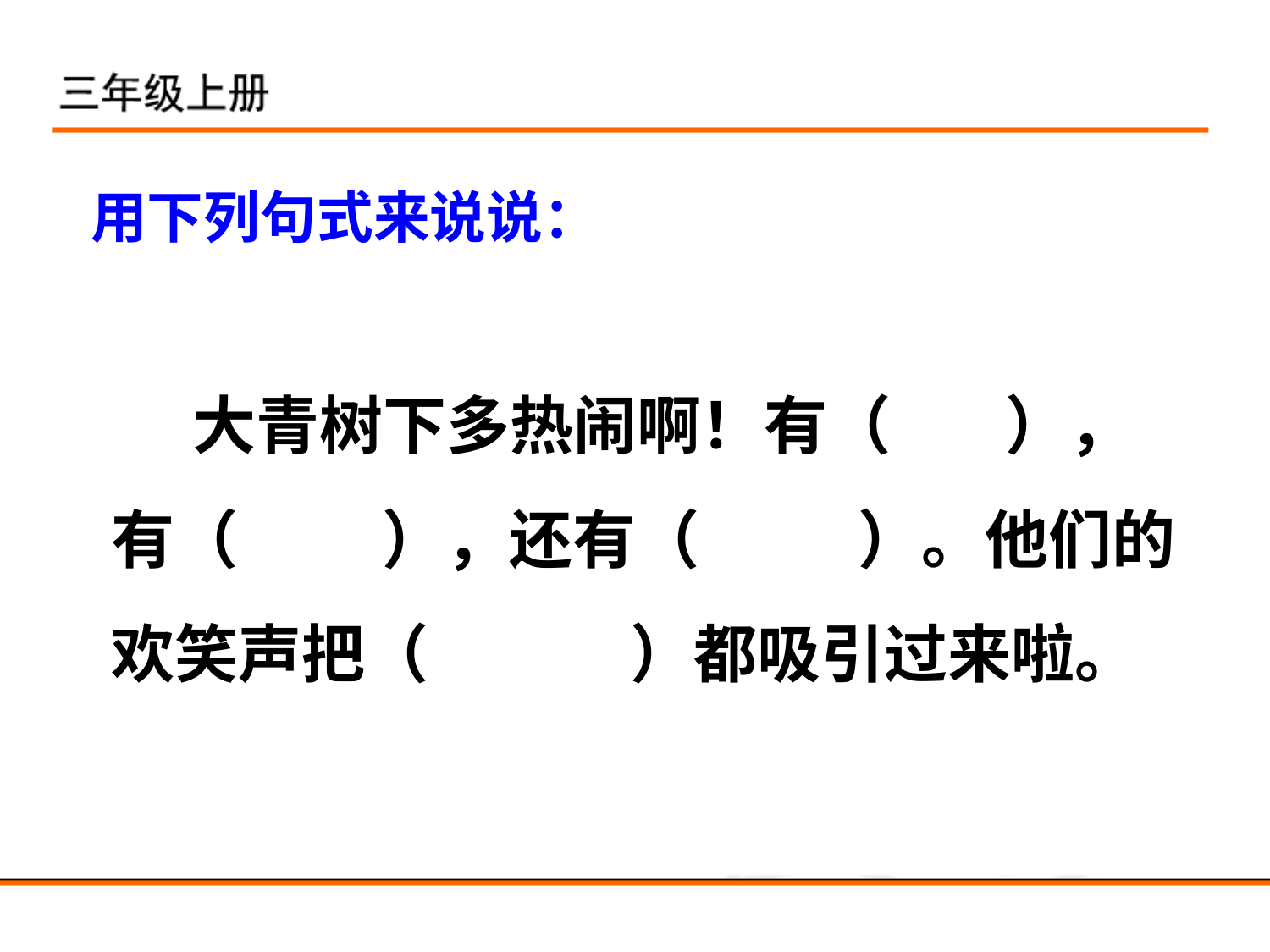

用下列句式来说说：
  大青树下多热闹啊！有（        ），有（          ），还有（           ）。他们的欢笑声把（              ）都吸引过来啦。